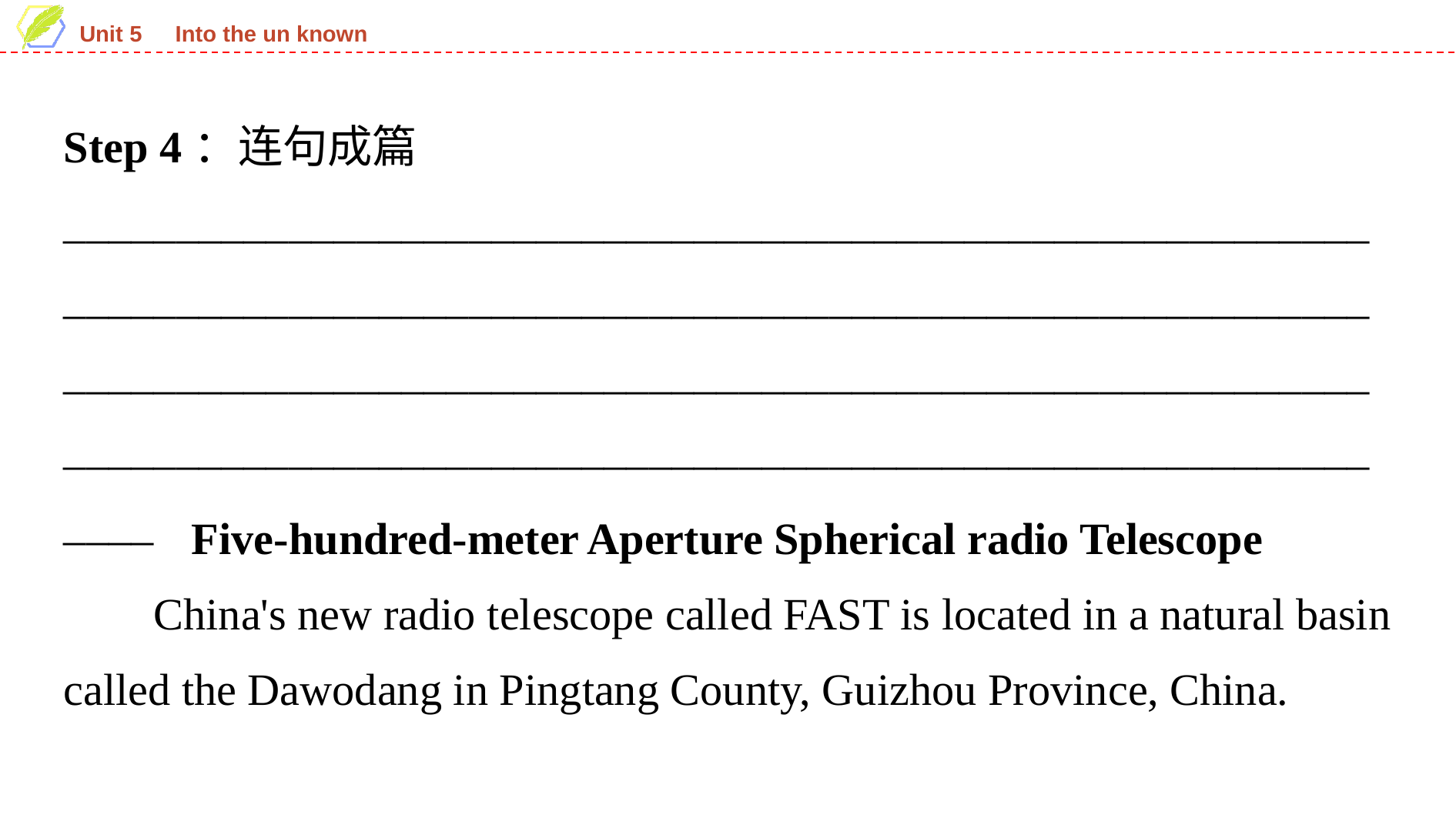

Step 4：连句成篇
____________________________________________________________________________________________________________________________________________________________________________________________________________________________________________
Five-hundred-meter Aperture Spherical radio Telescope
China's new radio telescope called FAST is located in a natural basin called the Dawodang in Pingtang County, Guizhou Province, China.